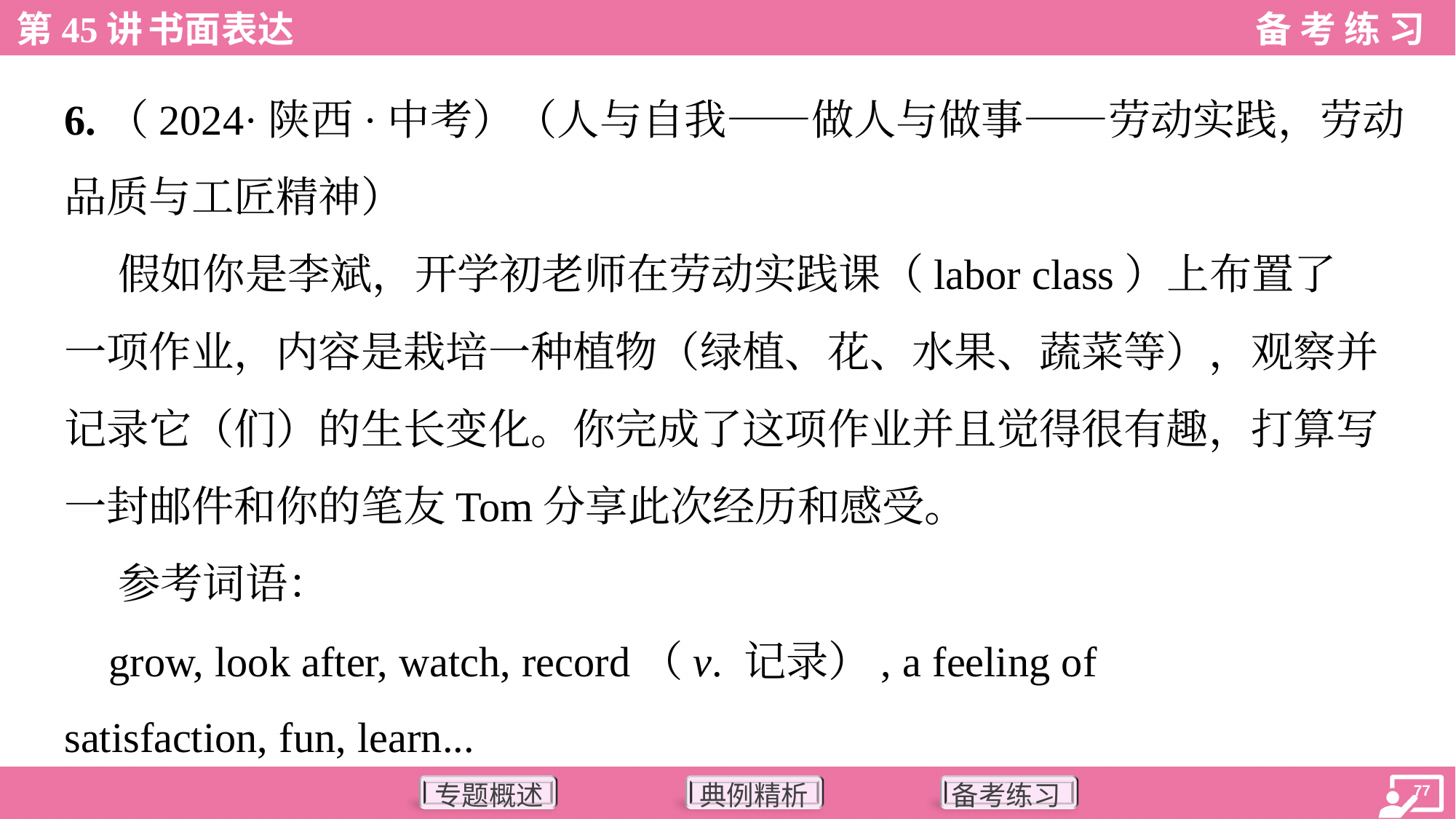

6.（2024·陕西·中考）（人与自我——做人与做事——劳动实践，劳动
品质与工匠精神）
    假如你是李斌，开学初老师在劳动实践课（labor class）上布置了
一项作业，内容是栽培一种植物（绿植、花、水果、蔬菜等），观察并
记录它（们）的生长变化。你完成了这项作业并且觉得很有趣，打算写
一封邮件和你的笔友Tom分享此次经历和感受。
    参考词语：
    grow, look after, watch, record（v. 记录）, a feeling of
satisfaction, fun, learn...